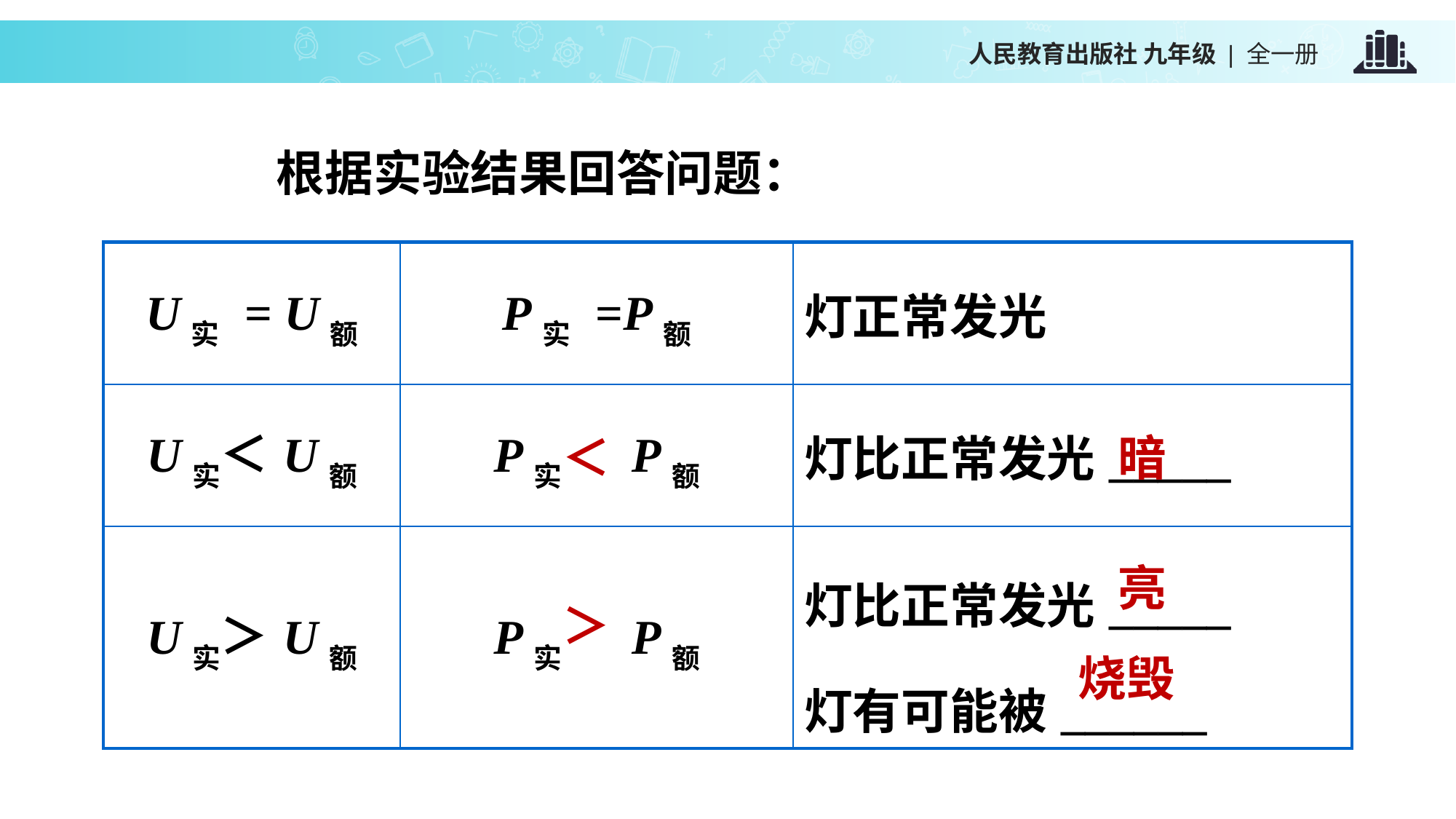

根据实验结果回答问题：
| U实 = U额 | P实 =P额 | 灯正常发光 |
| --- | --- | --- |
| U实＜U额 | P实 P额 | 灯比正常发光\_\_\_\_\_ |
| U实＞U额 | P实 P额 | 灯比正常发光\_\_\_\_\_ 灯有可能被\_\_\_\_\_\_ |
＜
暗
亮
＞
烧毁